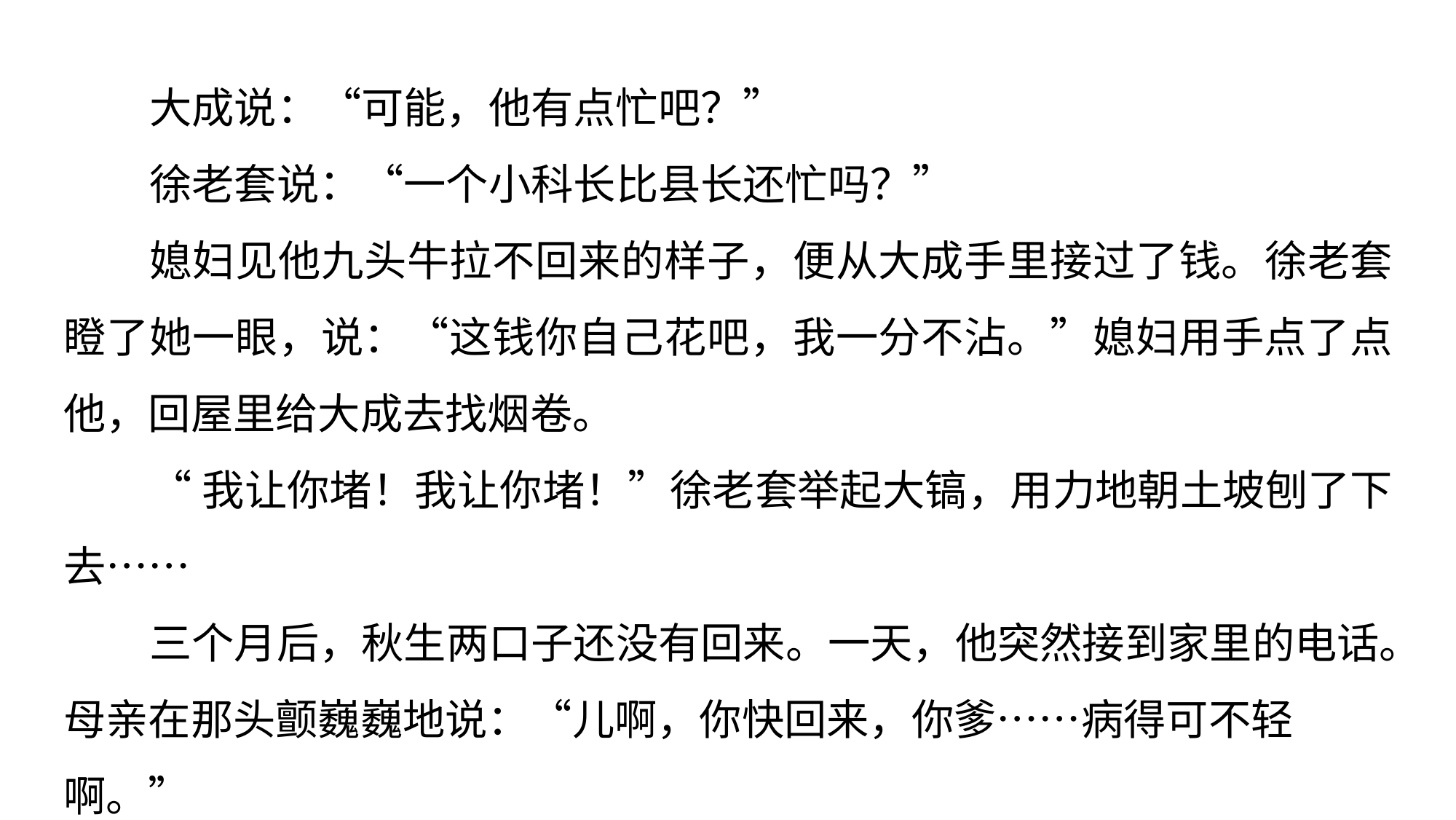

大成说：“可能，他有点忙吧？”
徐老套说：“一个小科长比县长还忙吗？”
媳妇见他九头牛拉不回来的样子，便从大成手里接过了钱。徐老套瞪了她一眼，说：“这钱你自己花吧，我一分不沾。”媳妇用手点了点他，回屋里给大成去找烟卷。
“我让你堵！我让你堵！”徐老套举起大镐，用力地朝土坡刨了下去……
三个月后，秋生两口子还没有回来。一天，他突然接到家里的电话。母亲在那头颤巍巍地说：“儿啊，你快回来，你爹……病得可不轻啊。”